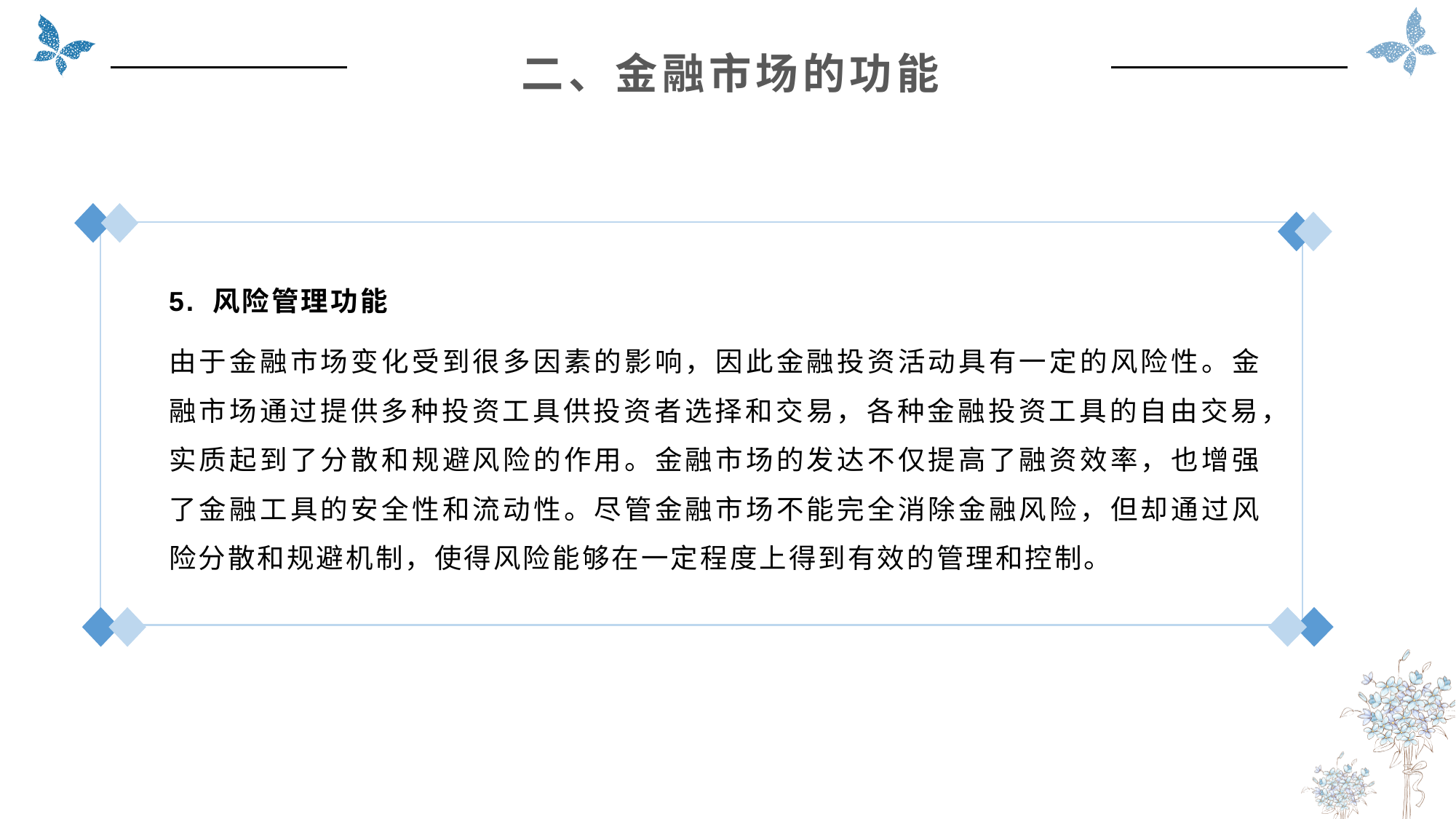

二、金融市场的功能

5. 风险管理功能
由于金融市场变化受到很多因素的影响，因此金融投资活动具有一定的风险性。金融市场通过提供多种投资工具供投资者选择和交易，各种金融投资工具的自由交易，实质起到了分散和规避风险的作用。金融市场的发达不仅提高了融资效率，也增强了金融工具的安全性和流动性。尽管金融市场不能完全消除金融风险，但却通过风险分散和规避机制，使得风险能够在一定程度上得到有效的管理和控制。